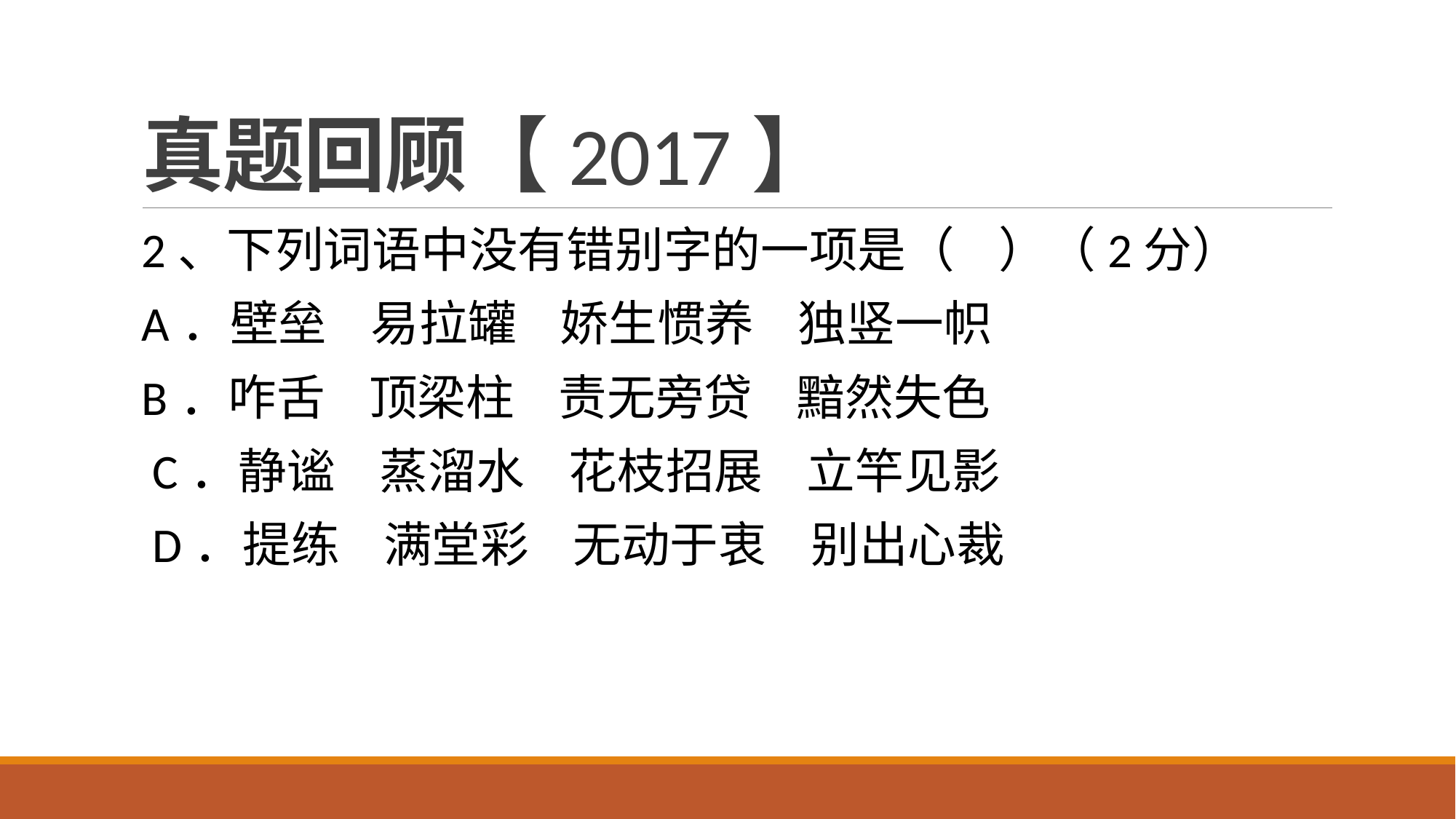

# 真题回顾【2017】
2、下列词语中没有错别字的一项是（    ）（2分）
A．壁垒    易拉罐    娇生惯养    独竖一帜
B．咋舌    顶梁柱    责无旁贷    黯然失色
 C．静谧    蒸溜水    花枝招展    立竿见影
 D．提练    满堂彩    无动于衷    别出心裁